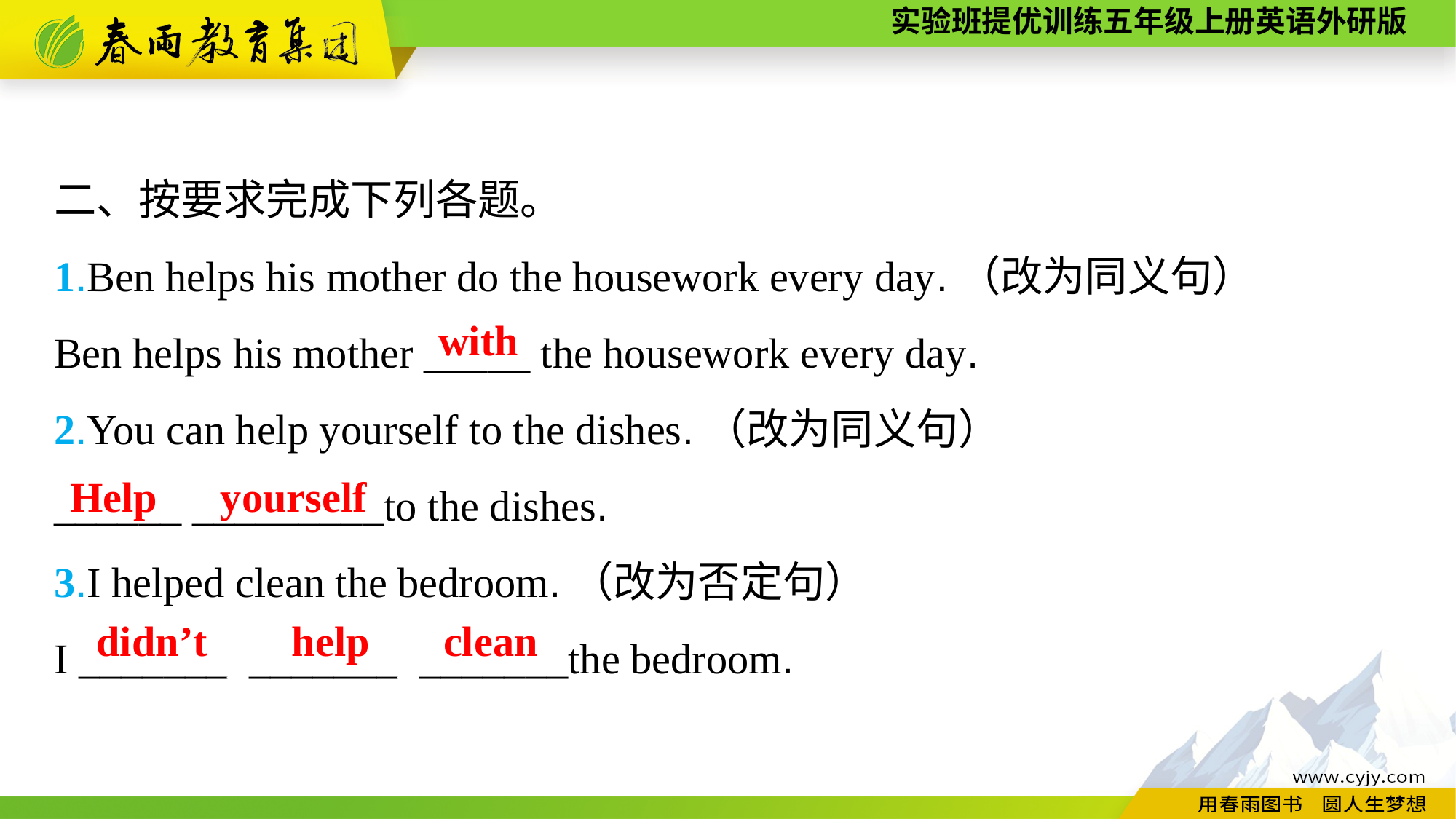

二、按要求完成下列各题。
1.Ben helps his mother do the housework every day.（改为同义句）
Ben helps his mother _____ the housework every day.
2.You can help yourself to the dishes.（改为同义句）
______ _________to the dishes.
3.I helped clean the bedroom.（改为否定句）
I _______________________the bedroom.
with
Help      yourself
didn’t        help       clean